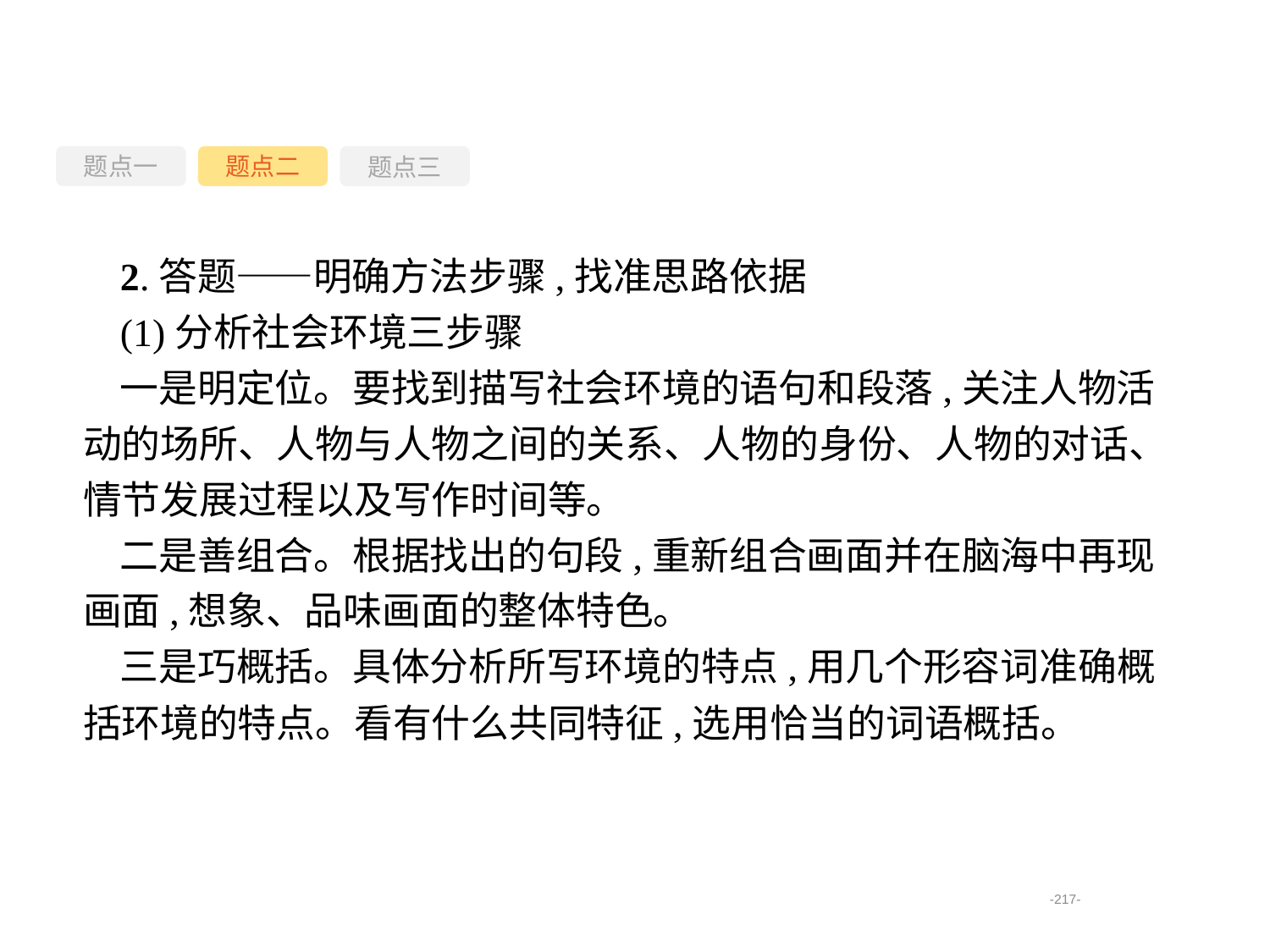

题点一
题点三
题点二
2.答题——明确方法步骤,找准思路依据
(1)分析社会环境三步骤
一是明定位。要找到描写社会环境的语句和段落,关注人物活动的场所、人物与人物之间的关系、人物的身份、人物的对话、情节发展过程以及写作时间等。
二是善组合。根据找出的句段,重新组合画面并在脑海中再现画面,想象、品味画面的整体特色。
三是巧概括。具体分析所写环境的特点,用几个形容词准确概括环境的特点。看有什么共同特征,选用恰当的词语概括。
-217-